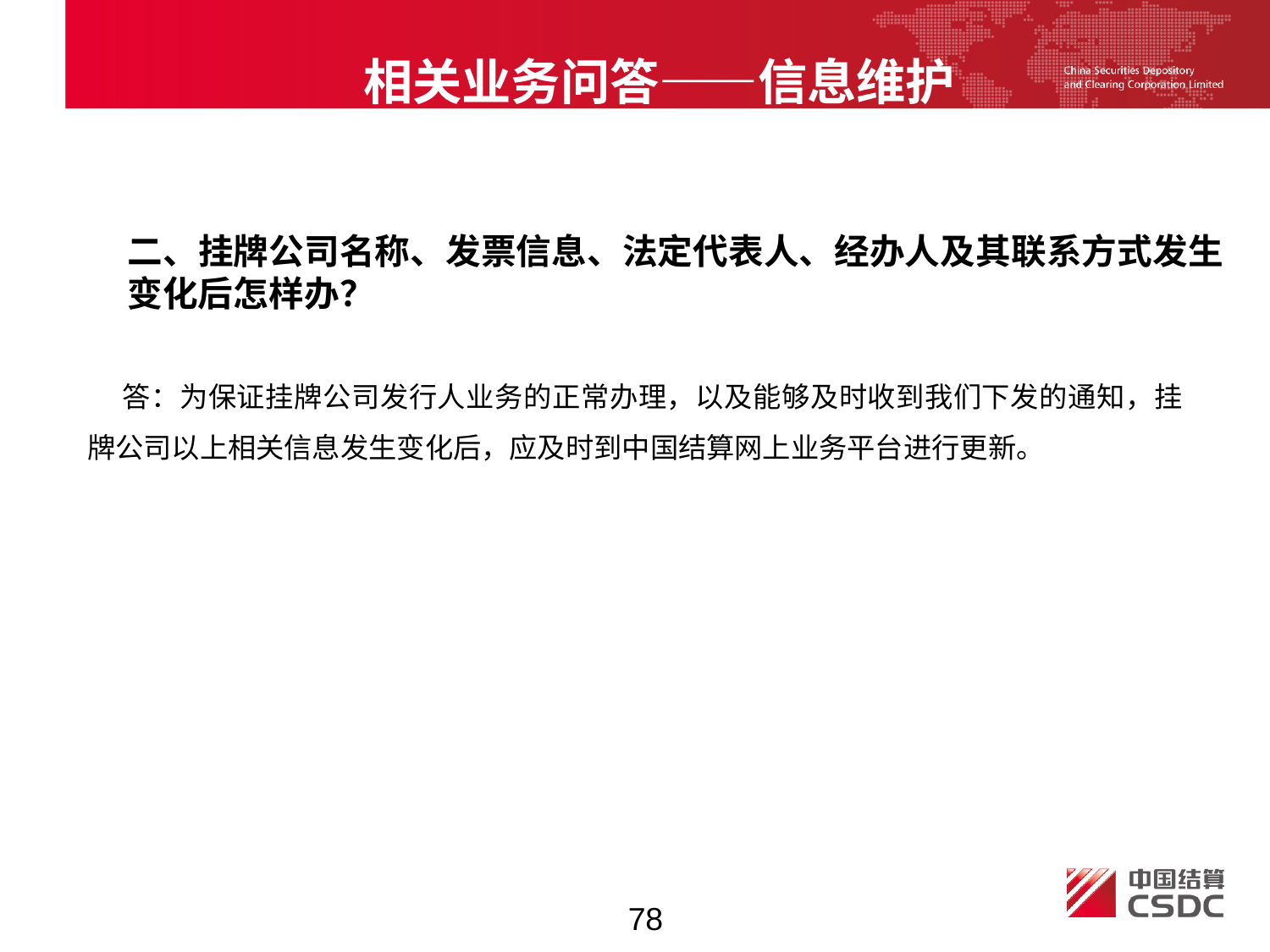

相关业务问答——信息维护
二、挂牌公司名称、发票信息、法定代表人、经办人及其联系方式发生变化后怎样办？
    答：为保证挂牌公司发行人业务的正常办理，以及能够及时收到我们下发的通知，挂牌公司以上相关信息发生变化后，应及时到中国结算网上业务平台进行更新。
78